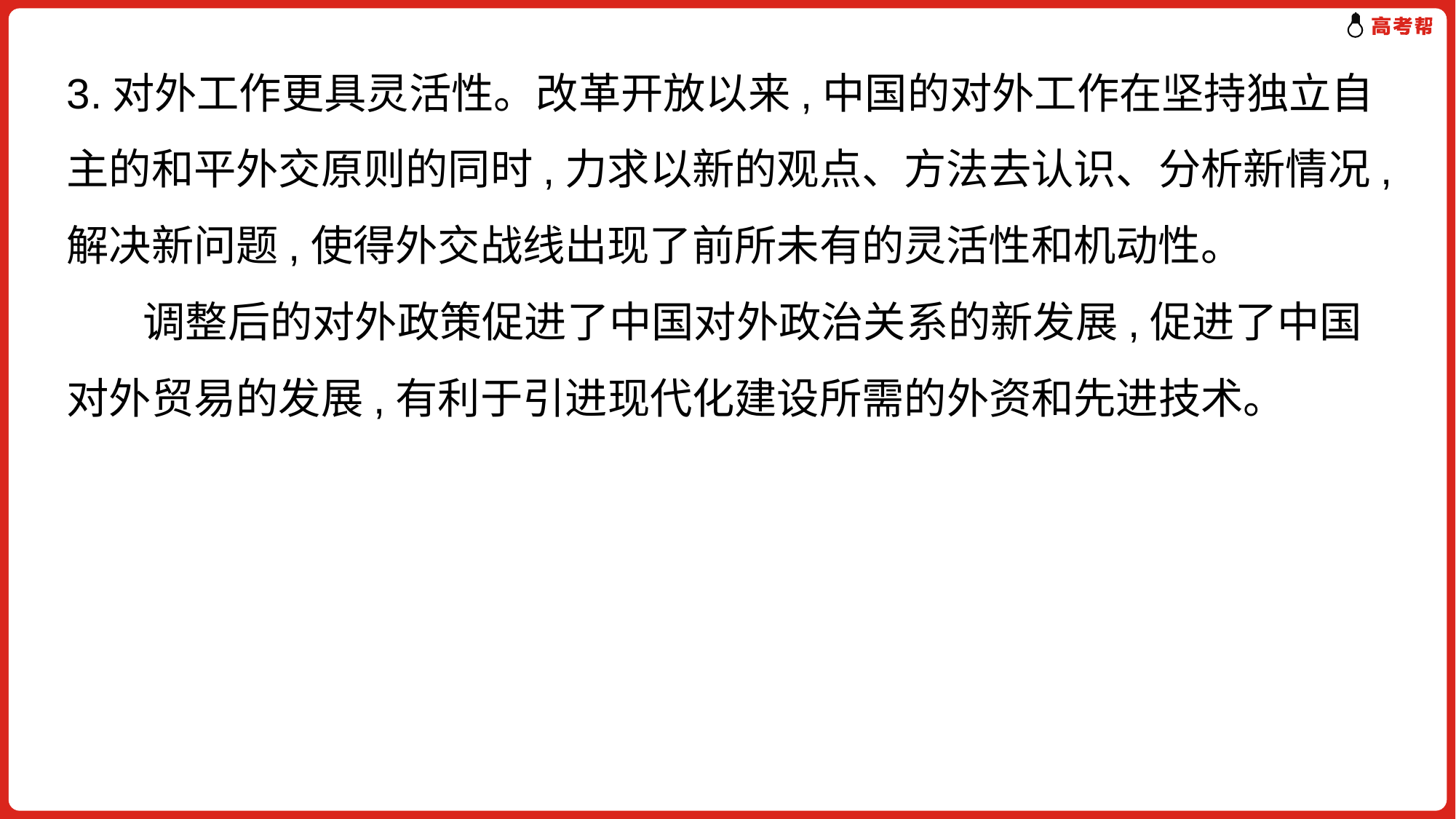

3.对外工作更具灵活性。改革开放以来,中国的对外工作在坚持独立自主的和平外交原则的同时,力求以新的观点、方法去认识、分析新情况,解决新问题,使得外交战线出现了前所未有的灵活性和机动性。
       调整后的对外政策促进了中国对外政治关系的新发展,促进了中国对外贸易的发展,有利于引进现代化建设所需的外资和先进技术。